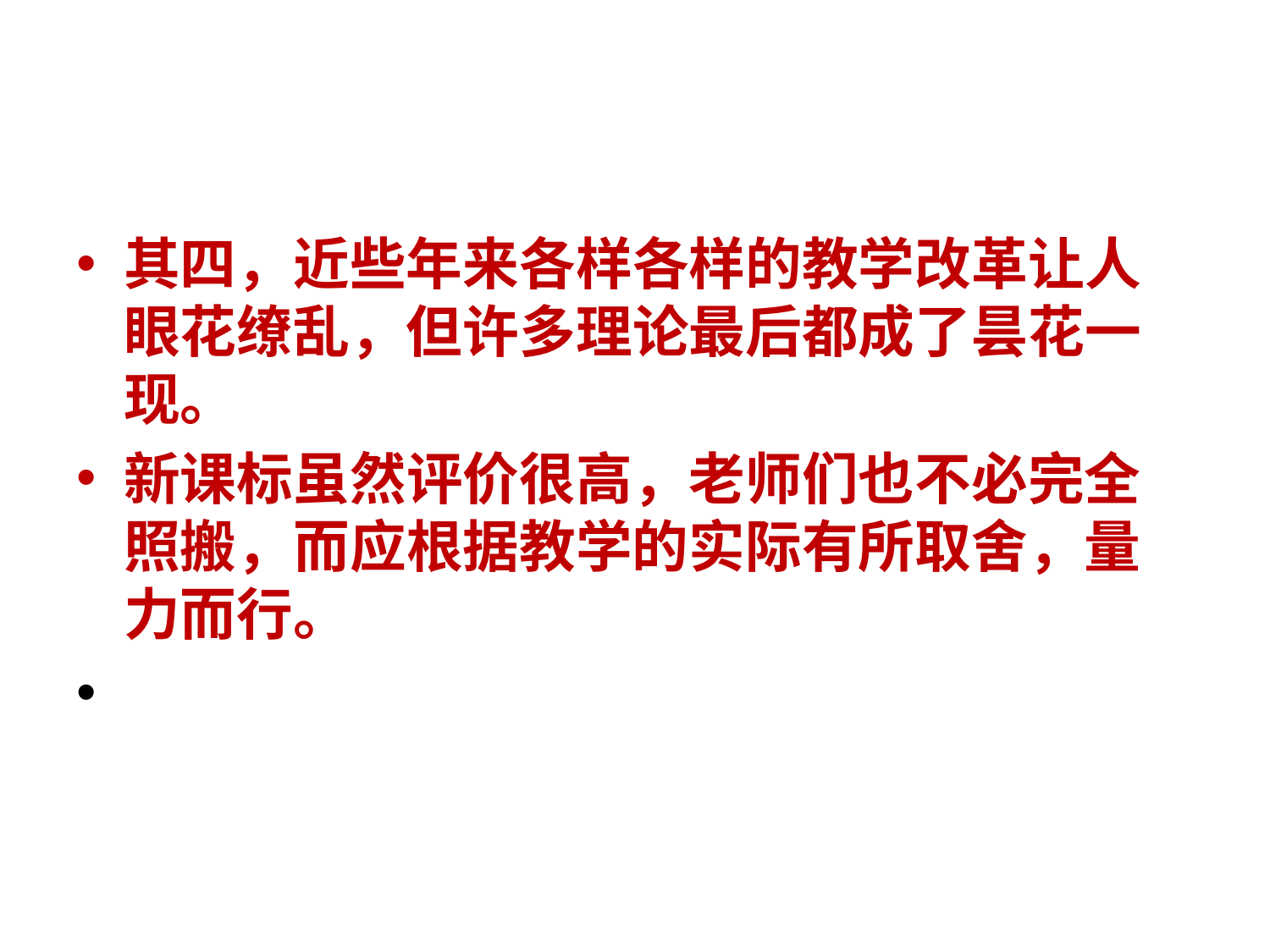

#
其四，近些年来各样各样的教学改革让人眼花缭乱，但许多理论最后都成了昙花一现。
新课标虽然评价很高，老师们也不必完全照搬，而应根据教学的实际有所取舍，量力而行。